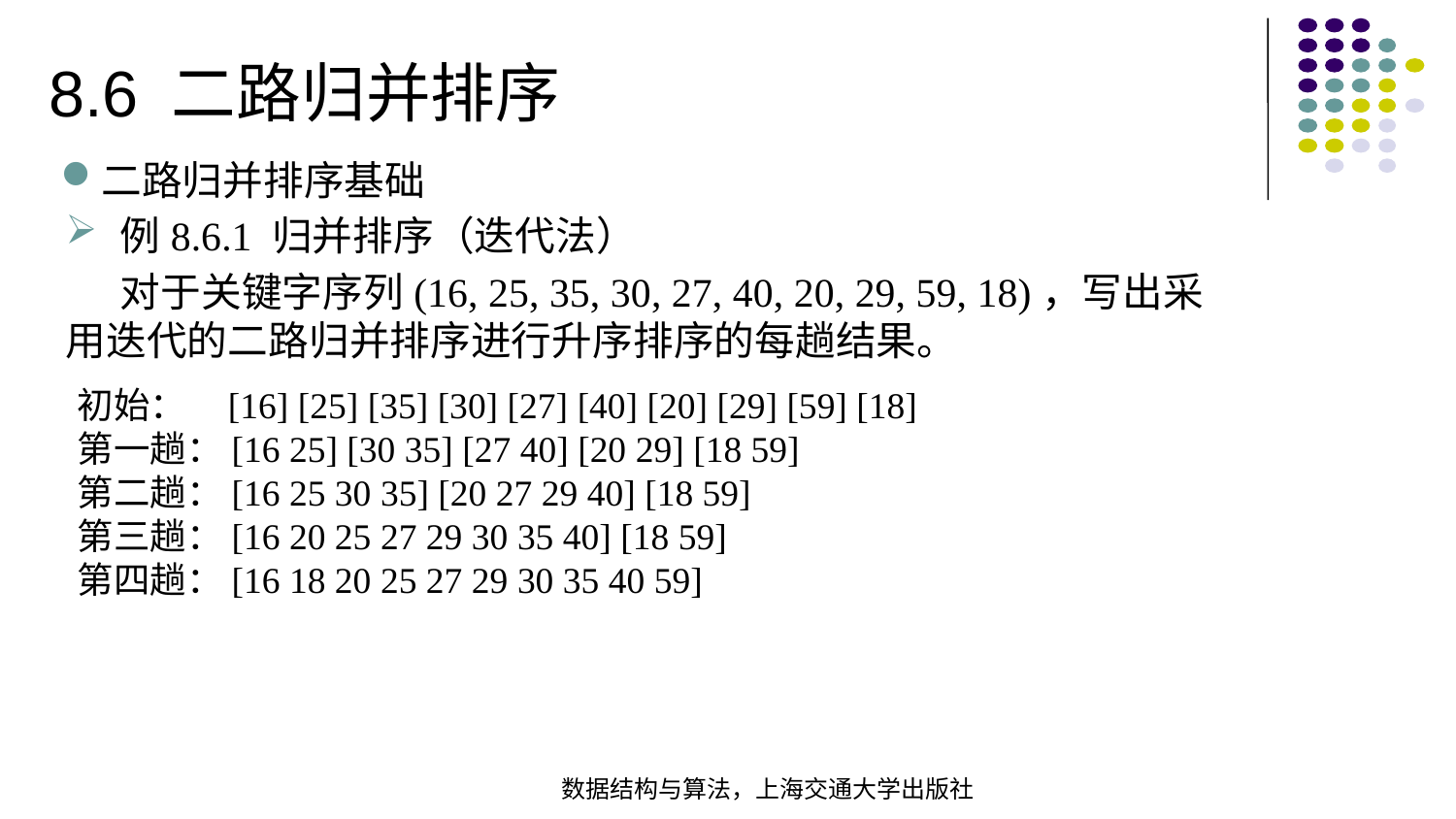

8.6 二路归并排序
二路归并排序基础
例8.6.1 归并排序（迭代法）
     对于关键字序列(16, 25, 35, 30, 27, 40, 20, 29, 59, 18)，写出采用迭代的二路归并排序进行升序排序的每趟结果。
初始：    [16] [25] [35] [30] [27] [40] [20] [29] [59] [18]
第一趟：[16 25] [30 35] [27 40] [20 29] [18 59]
第二趟：[16 25 30 35] [20 27 29 40] [18 59]
第三趟：[16 20 25 27 29 30 35 40] [18 59]
第四趟：[16 18 20 25 27 29 30 35 40 59]